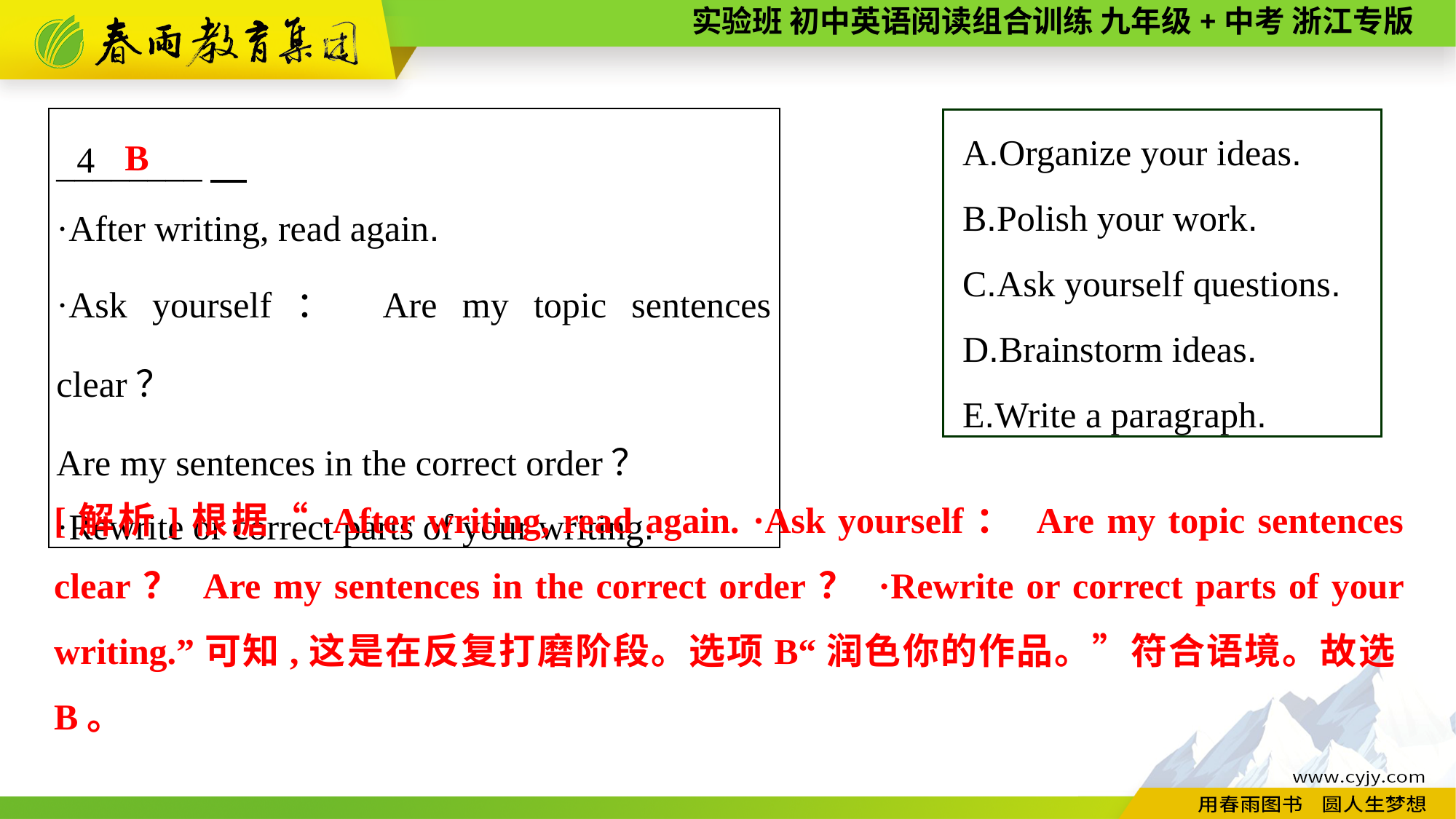

A.Organize your ideas.
B.Polish your work.
C.Ask yourself questions.
D.Brainstorm ideas.
E.Write a paragraph.
| \_\_\_\_\_\_\_\_　 ·After writing, read again. ·Ask yourself： Are my topic sentences clear？ Are my sentences in the correct order？ ·Rewrite or correct parts of your writing. |
| --- |

B
4
[解析]根据“·After writing, read again. ·Ask yourself： Are my topic sentences clear？ Are my sentences in the correct order？ ·Rewrite or correct parts of your writing.”可知,这是在反复打磨阶段。选项B“润色你的作品。”符合语境。故选B。